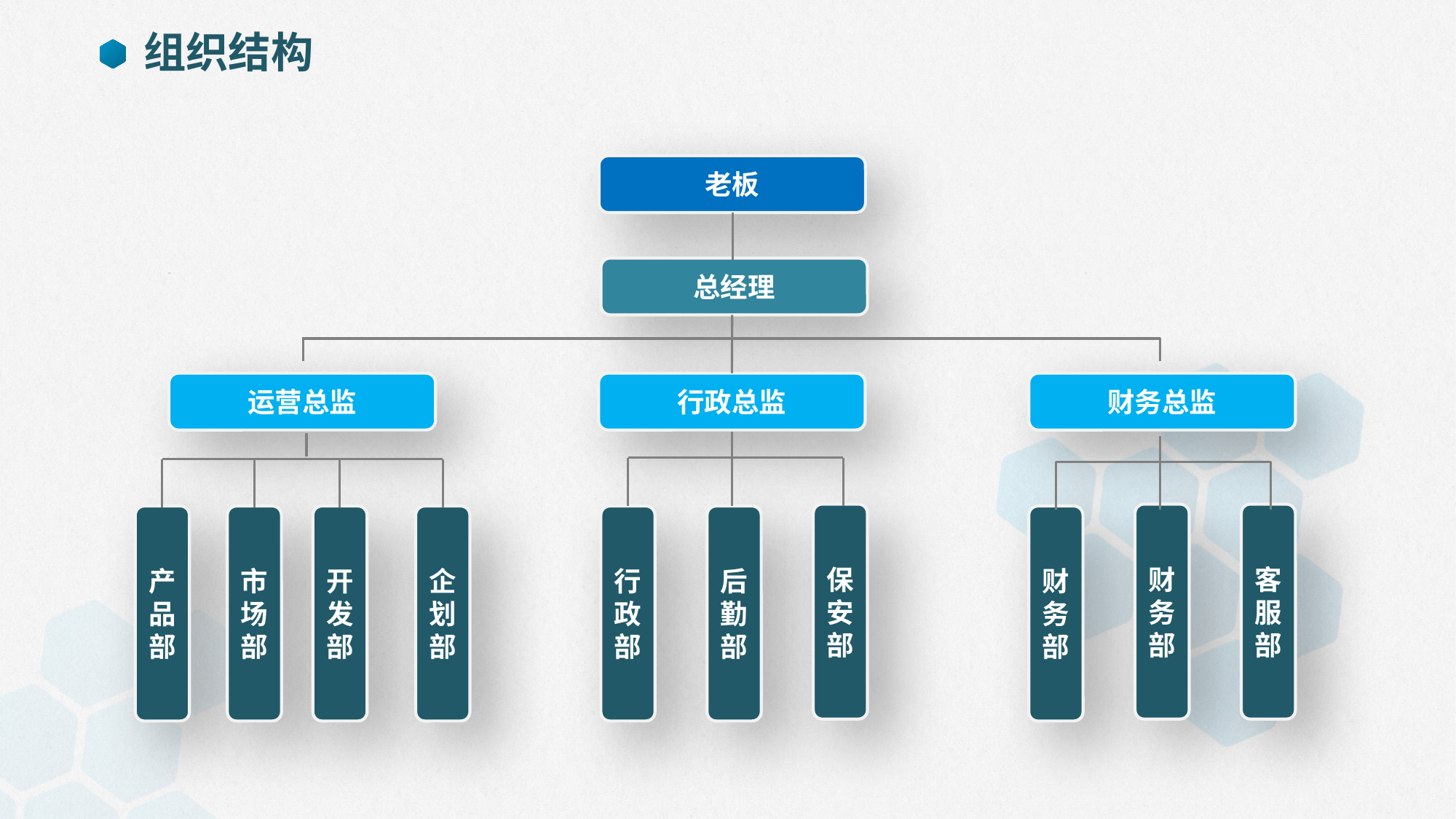

组织结构

老板
总经理
运营总监
行政总监
财务总监
保安部
财务部
客服部
产品部
市场部
开发部
企划部
行政部
后勤部
财务部